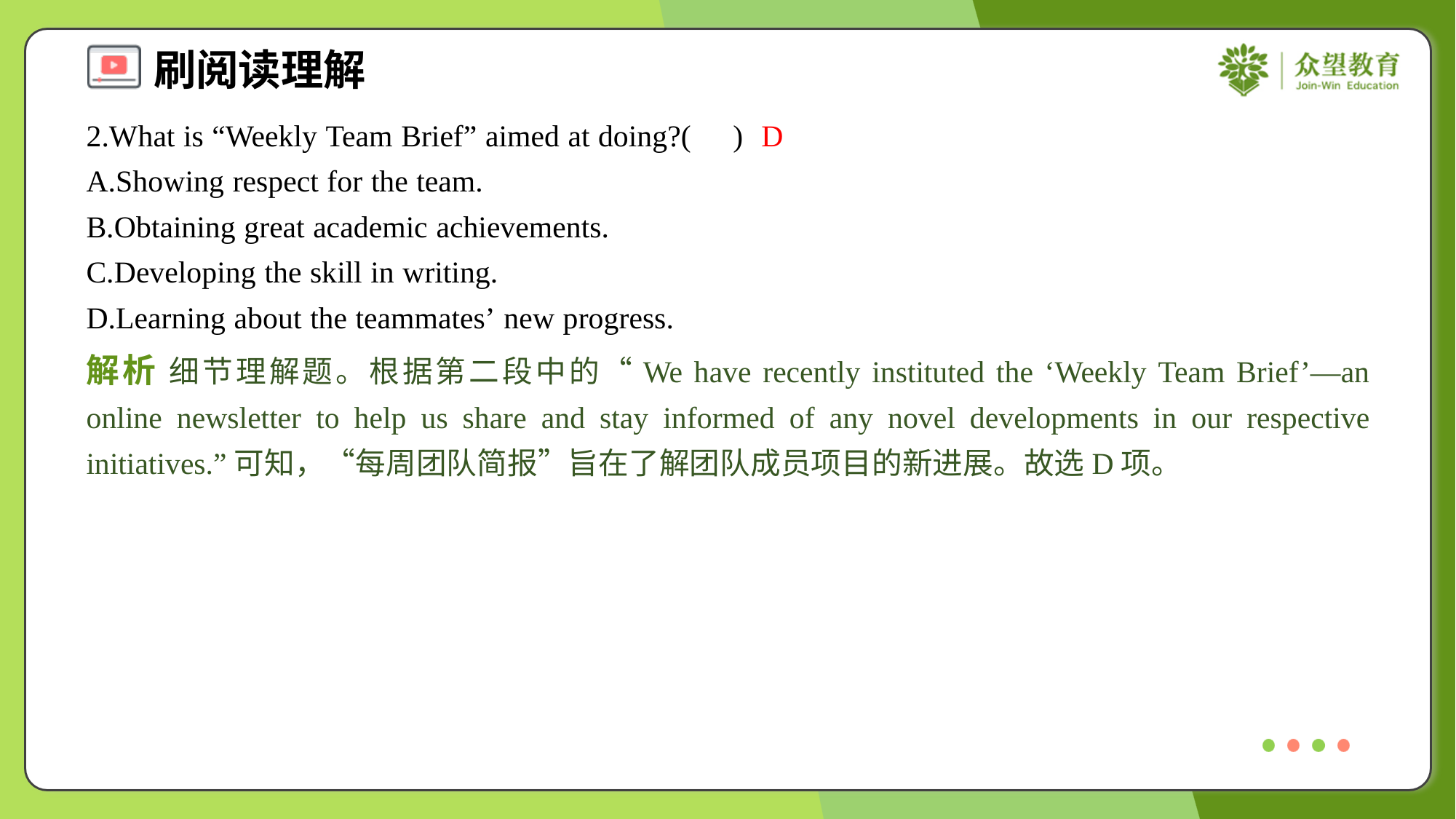

2.What is “Weekly Team Brief” aimed at doing?(     )
D
A.Showing respect for the team.
B.Obtaining great academic achievements.
C.Developing the skill in writing.
D.Learning about the teammates’ new progress.
解析 细节理解题。根据第二段中的“We have recently instituted the ‘Weekly Team Brief’—an online newsletter to help us share and stay informed of any novel developments in our respective initiatives.”可知，“每周团队简报”旨在了解团队成员项目的新进展。故选D项。